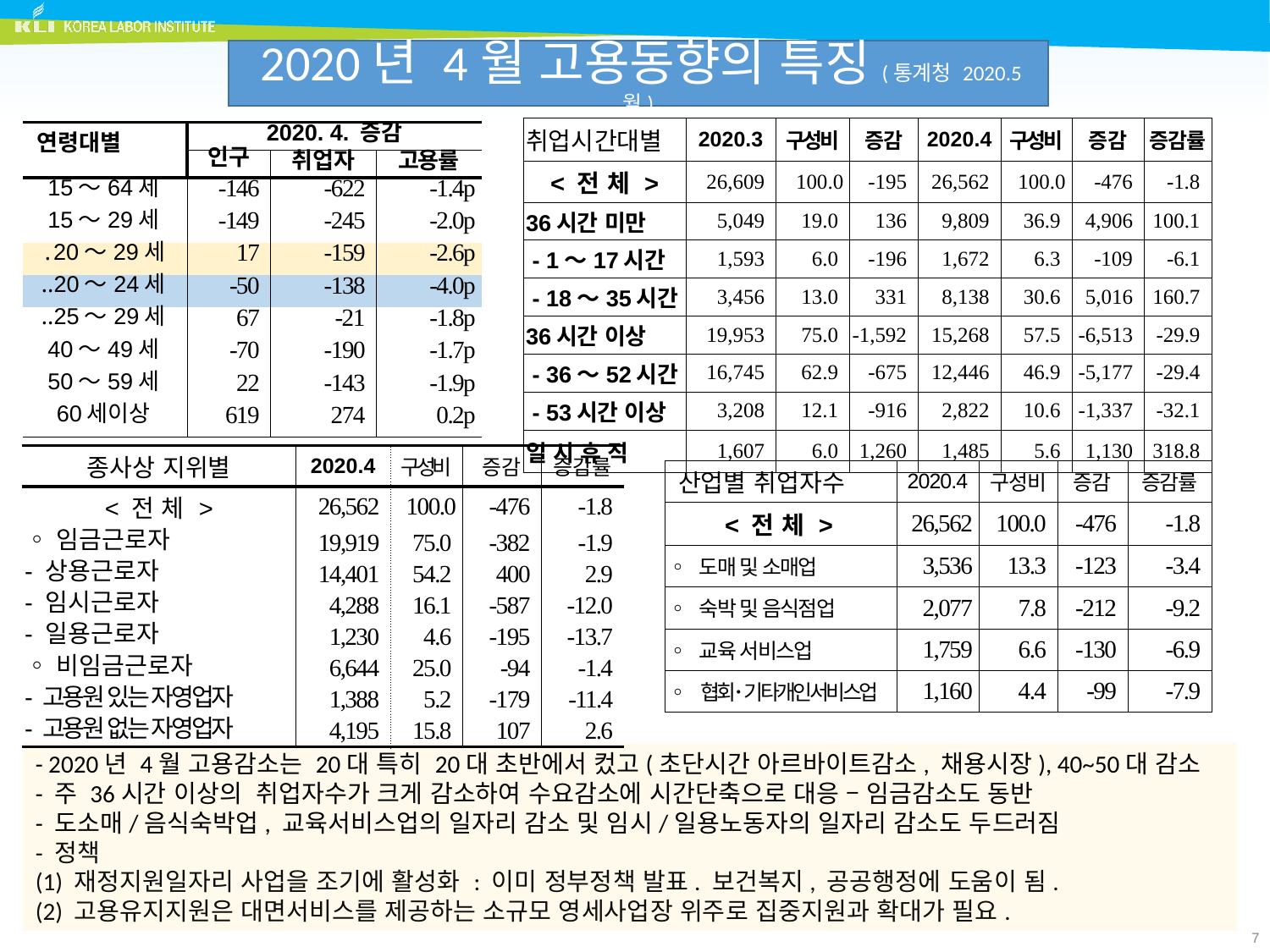

2020년 4월 고용동향의 특징(통계청 2020.5월)
| 취업시간대별 | 2020.3 | 구성비 | 증감 | 2020.4 | 구성비 | 증감 | 증감률 |
| --- | --- | --- | --- | --- | --- | --- | --- |
| < 전 체 > | 26,609 | 100.0 | -195 | 26,562 | 100.0 | -476 | -1.8 |
| 36시간 미만 | 5,049 | 19.0 | 136 | 9,809 | 36.9 | 4,906 | 100.1 |
| - 1～17시간 | 1,593 | 6.0 | -196 | 1,672 | 6.3 | -109 | -6.1 |
| - 18～35시간 | 3,456 | 13.0 | 331 | 8,138 | 30.6 | 5,016 | 160.7 |
| 36시간 이상 | 19,953 | 75.0 | -1,592 | 15,268 | 57.5 | -6,513 | -29.9 |
| - 36～52시간 | 16,745 | 62.9 | -675 | 12,446 | 46.9 | -5,177 | -29.4 |
| - 53시간 이상 | 3,208 | 12.1 | -916 | 2,822 | 10.6 | -1,337 | -32.1 |
| 일 시 휴 직 | 1,607 | 6.0 | 1,260 | 1,485 | 5.6 | 1,130 | 318.8 |
| 연령대별 | 2020. 4. 증감 |  |  |
| --- | --- | --- | --- |
|  | 인구 | 취업자 | 고용률 |
| 15～64세 | -146 | -622 | -1.4p |
| 15～29세 | -149 | -245 | -2.0p |
| ․20～29세 | 17 | -159 | -2.6p |
| ‥20～24세 | -50 | -138 | -4.0p |
| ‥25～29세 | 67 | -21 | -1.8p |
| 40～49세 | -70 | -190 | -1.7p |
| 50～59세 | 22 | -143 | -1.9p |
| 60세이상 | 619 | 274 | 0.2p |
| 종사상 지위별 | 2020.4 | 구성비 | 증감 | 증감률 |
| --- | --- | --- | --- | --- |
| < 전 체 > | 26,562 | 100.0 | -476 | -1.8 |
| ◦임금근로자 | 19,919 | 75.0 | -382 | -1.9 |
| - 상용근로자 | 14,401 | 54.2 | 400 | 2.9 |
| - 임시근로자 | 4,288 | 16.1 | -587 | -12.0 |
| - 일용근로자 | 1,230 | 4.6 | -195 | -13.7 |
| ◦비임금근로자 | 6,644 | 25.0 | -94 | -1.4 |
| - 고용원 있는 자영업자 | 1,388 | 5.2 | -179 | -11.4 |
| - 고용원 없는 자영업자 | 4,195 | 15.8 | 107 | 2.6 |
| 산업별 취업자수 | 2020.4 | 구성비 | 증감 | 증감률 |
| --- | --- | --- | --- | --- |
| < 전 체 > | 26,562 | 100.0 | -476 | -1.8 |
| ◦ 도매 및 소매업 | 3,536 | 13.3 | -123 | -3.4 |
| ◦ 숙박 및 음식점업 | 2,077 | 7.8 | -212 | -9.2 |
| ◦ 교육 서비스업 | 1,759 | 6.6 | -130 | -6.9 |
| ◦ 협회･ 기타개인서비스업 | 1,160 | 4.4 | -99 | -7.9 |
- 2020년 4월 고용감소는 20대 특히 20대 초반에서 컸고(초단시간 아르바이트감소, 채용시장), 40~50대 감소
- 주 36시간 이상의  취업자수가 크게 감소하여 수요감소에 시간단축으로 대응 – 임금감소도 동반
- 도소매/음식숙박업, 교육서비스업의 일자리 감소 및 임시/일용노동자의 일자리 감소도 두드러짐
- 정책
(1) 재정지원일자리 사업을 조기에 활성화 : 이미 정부정책 발표. 보건복지, 공공행정에 도움이 됨.
(2) 고용유지지원은 대면서비스를 제공하는 소규모 영세사업장 위주로 집중지원과 확대가 필요.
7